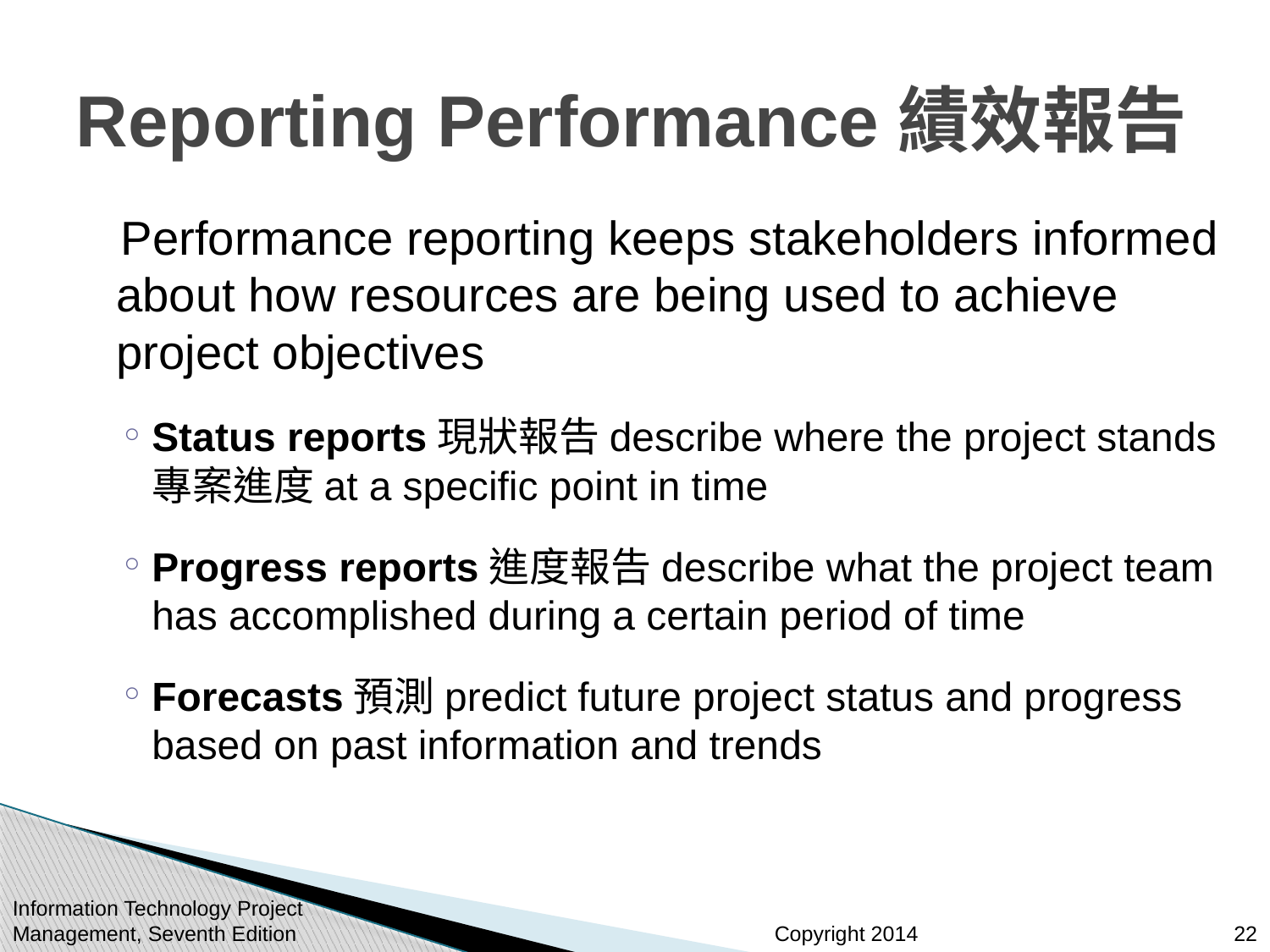

# Reporting Performance績效報告
   Performance reporting keeps stakeholders informed about how resources are being used to achieve project objectives
Status reports現狀報告describe where the project stands 專案進度at a specific point in time
Progress reports進度報告describe what the project team has accomplished during a certain period of time
Forecasts預測predict future project status and progress based on past information and trends
Information Technology Project Management, Seventh Edition
22